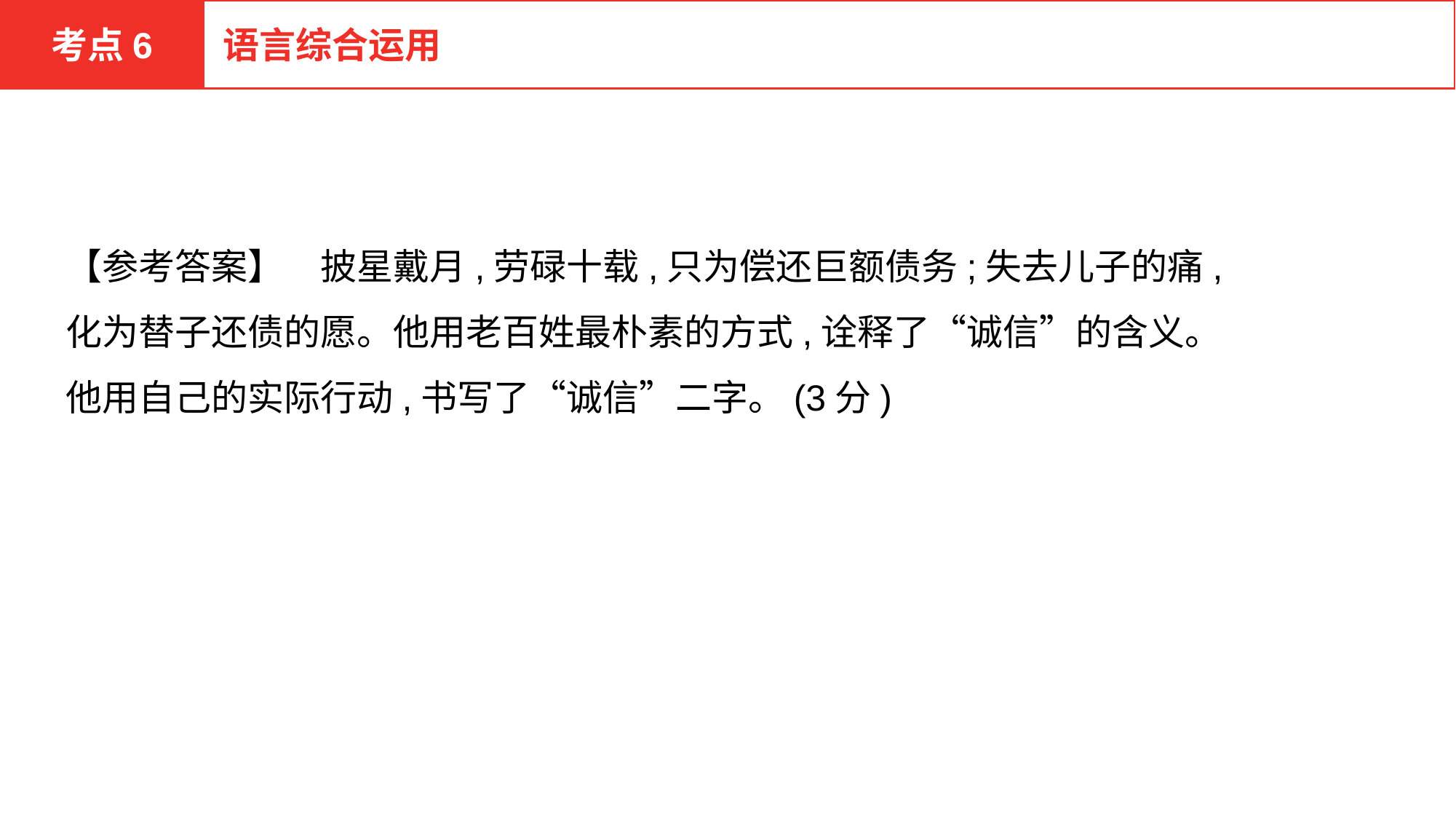

考点6
语言综合运用
【参考答案】　披星戴月,劳碌十载,只为偿还巨额债务;失去儿子的痛,化为替子还债的愿。他用老百姓最朴素的方式,诠释了“诚信”的含义。他用自己的实际行动,书写了“诚信”二字。(3分)